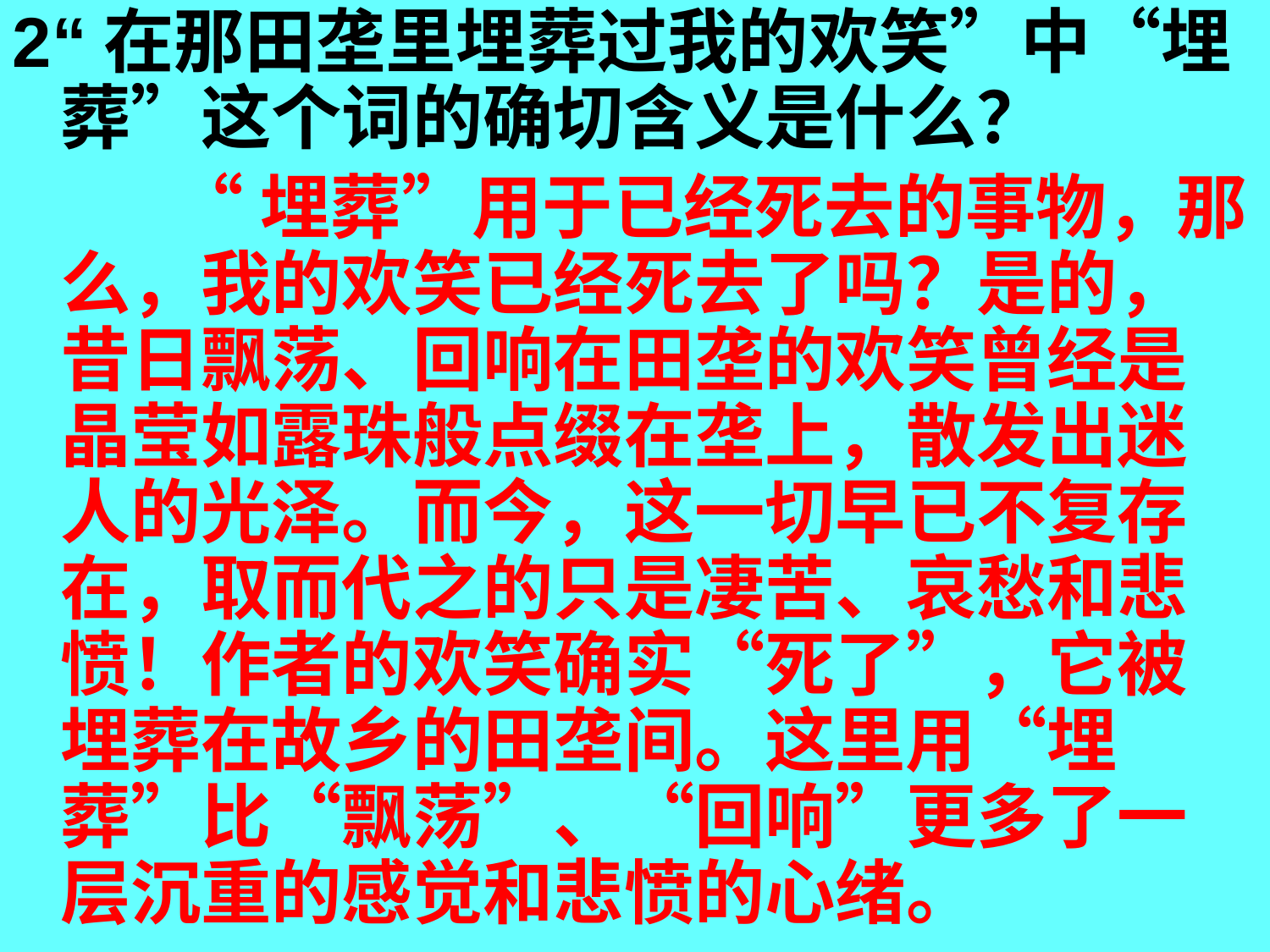

2“在那田垄里埋葬过我的欢笑”中“埋葬”这个词的确切含义是什么？
          “埋葬”用于已经死去的事物，那么，我的欢笑已经死去了吗？是的，昔日飘荡、回响在田垄的欢笑曾经是晶莹如露珠般点缀在垄上，散发出迷人的光泽。而今，这一切早已不复存在，取而代之的只是凄苦、哀愁和悲愤！作者的欢笑确实“死了”，它被埋葬在故乡的田垄间。这里用“埋葬”比“飘荡”、“回响”更多了一层沉重的感觉和悲愤的心绪。
#